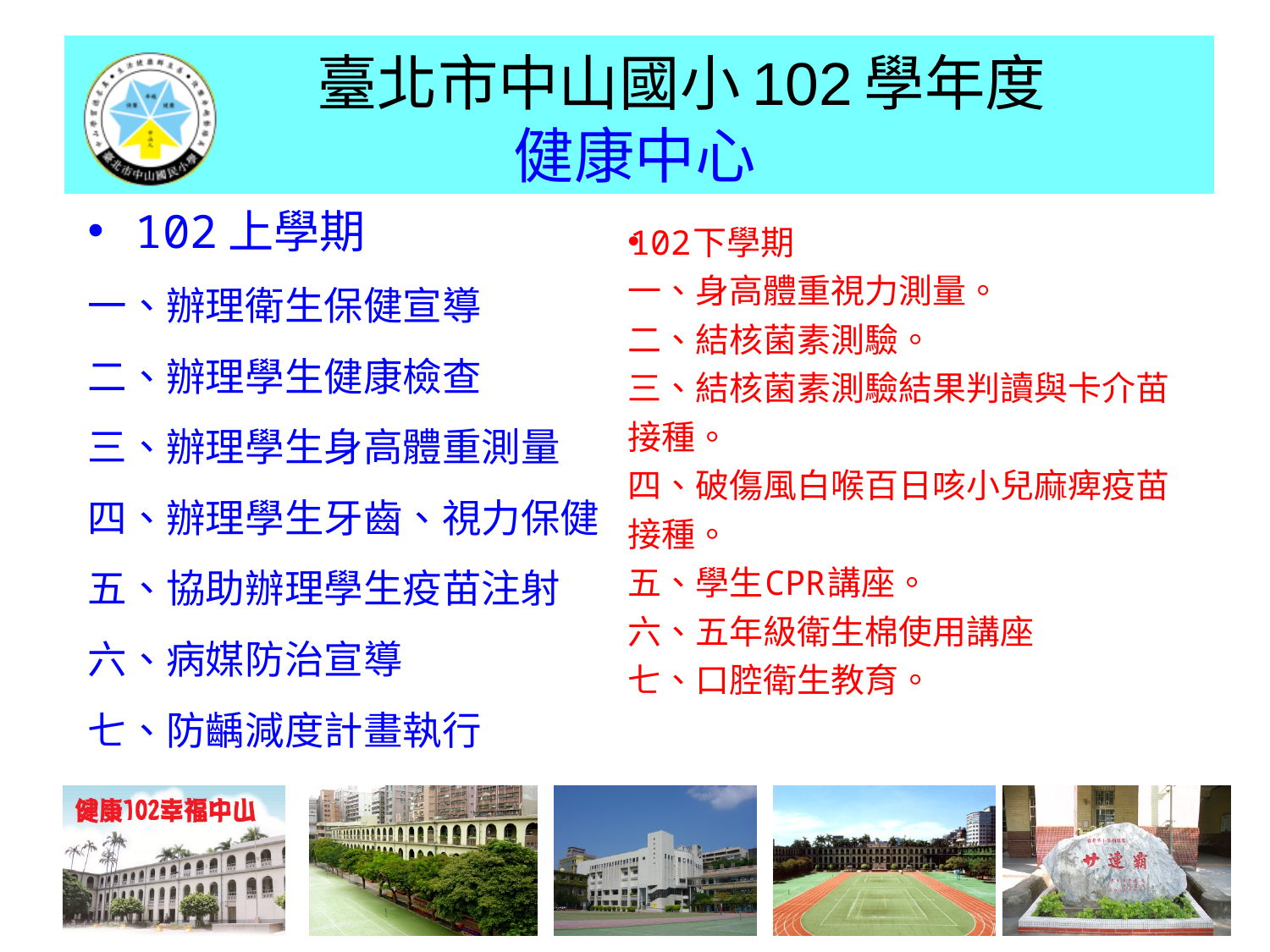

# 臺北市中山國小102學年度 健康中心
102下學期
一、身高體重視力測量。
二、結核菌素測驗。
三、結核菌素測驗結果判讀與卡介苗接種。
四、破傷風白喉百日咳小兒麻痺疫苗接種。
五、學生CPR講座。
六、五年級衛生棉使用講座
七、口腔衛生教育。

102上學期
一、辦理衛生保健宣導
二、辦理學生健康檢查
三、辦理學生身高體重測量
四、辦理學生牙齒、視力保健
五、協助辦理學生疫苗注射
六、病媒防治宣導
七、防齲減度計畫執行